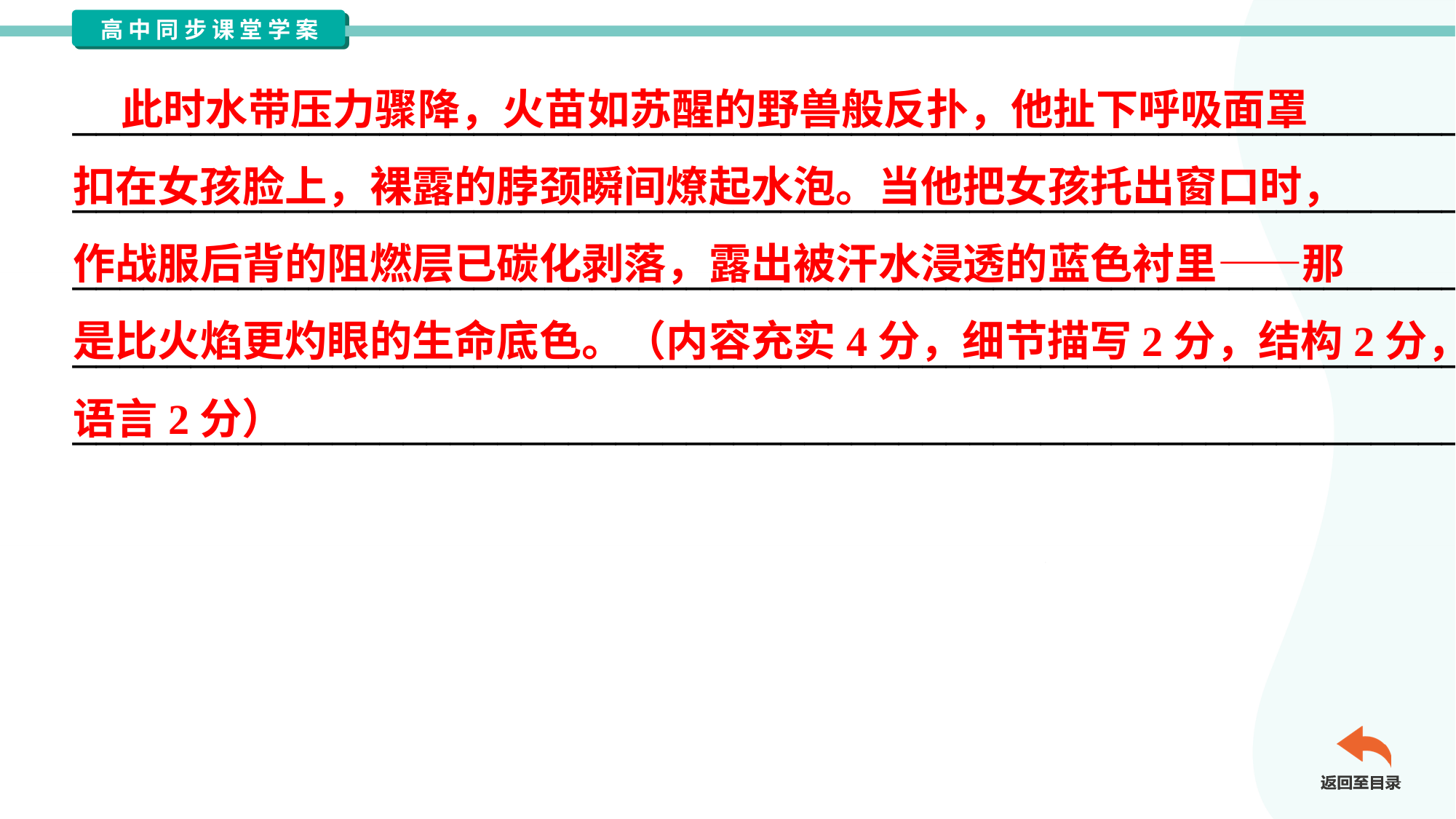

此时水带压力骤降，火苗如苏醒的野兽般反扑，他扯下呼吸面罩
扣在女孩脸上，裸露的脖颈瞬间燎起水泡。当他把女孩托出窗口时，
作战服后背的阻燃层已碳化剥落，露出被汗水浸透的蓝色衬里——那
是比火焰更灼眼的生命底色。（内容充实4分，细节描写2分，结构2分，
语言2分）
_____________________________________________________________
_____________________________________________________________
_____________________________________________________________
_____________________________________________________________
_____________________________________________________________